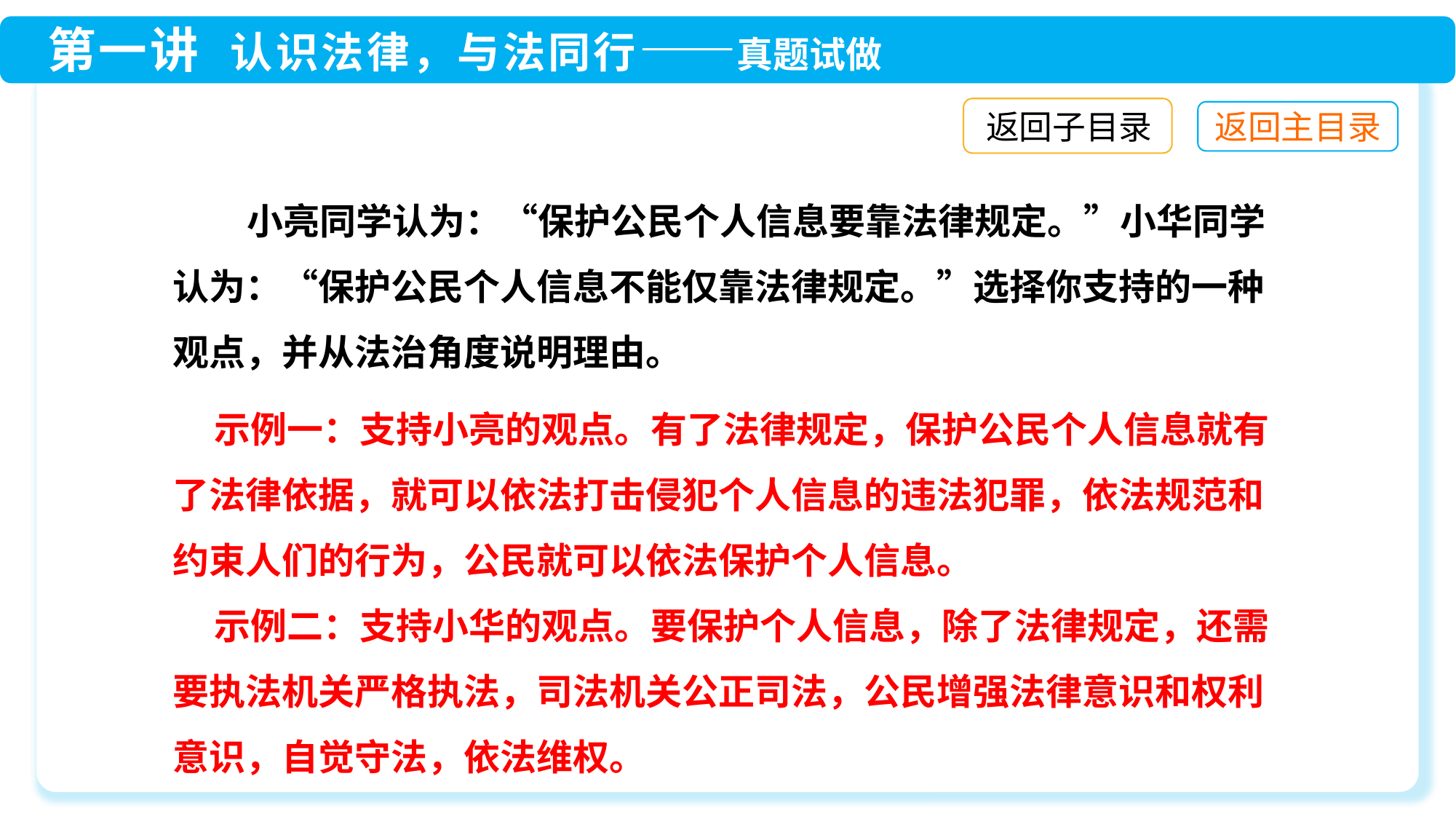

返回子目录

        小亮同学认为：“保护公民个人信息要靠法律规定。”小华同学认为：“保护公民个人信息不能仅靠法律规定。”选择你支持的一种观点，并从法治角度说明理由。
    示例一：支持小亮的观点。有了法律规定，保护公民个人信息就有了法律依据，就可以依法打击侵犯个人信息的违法犯罪，依法规范和约束人们的行为，公民就可以依法保护个人信息。
    示例二：支持小华的观点。要保护个人信息，除了法律规定，还需要执法机关严格执法，司法机关公正司法，公民增强法律意识和权利意识，自觉守法，依法维权。